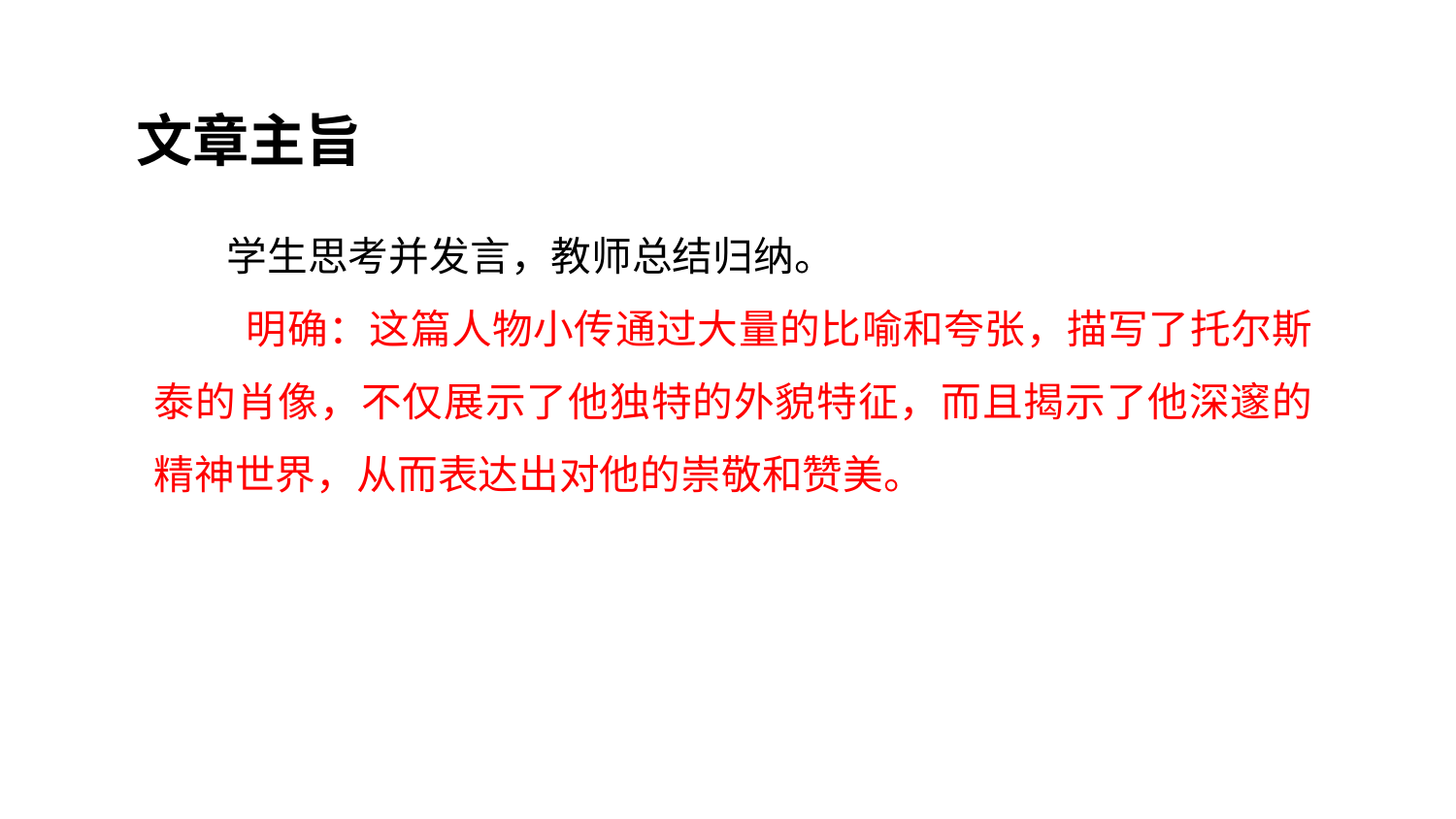

文章主旨
学生思考并发言，教师总结归纳。
 明确：这篇人物小传通过大量的比喻和夸张，描写了托尔斯泰的肖像，不仅展示了他独特的外貌特征，而且揭示了他深邃的精神世界，从而表达出对他的崇敬和赞美。